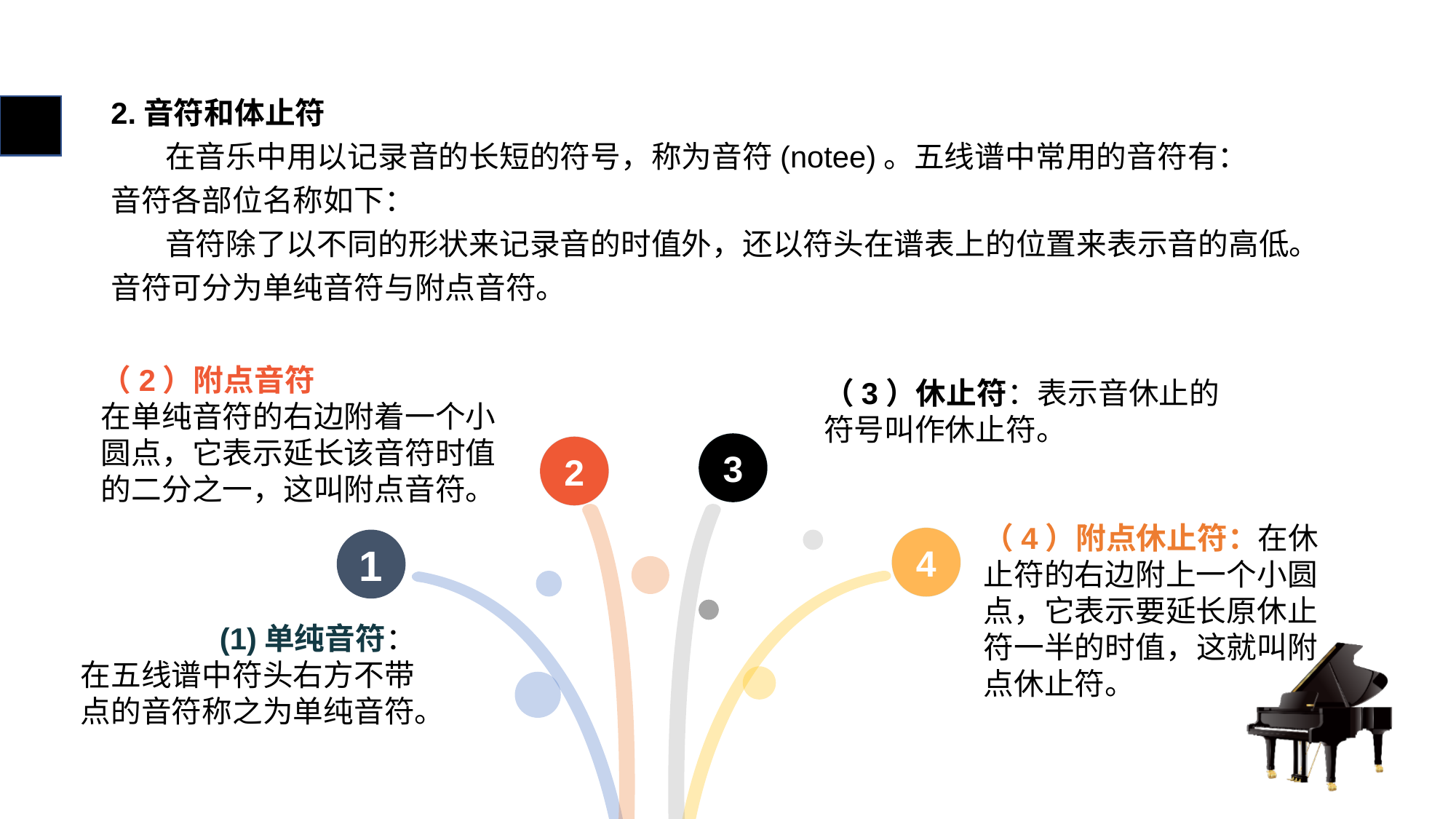

# 2.音符和体止符
       在音乐中用以记录音的长短的符号，称为音符(notee)。五线谱中常用的音符有：
音符各部位名称如下：
       音符除了以不同的形状来记录音的时值外，还以符头在谱表上的位置来表示音的高低。
音符可分为单纯音符与附点音符。
（2）附点音符
在单纯音符的右边附着一个小圆点，它表示延长该音符时值的二分之一，这叫附点音符。
（3）休止符：表示音休止的符号叫作休止符。
3
2

4
1

（4）附点休止符：在休止符的右边附上一个小圆点，它表示要延长原休止符一半的时值，这就叫附点休止符。
(1)单纯音符：
在五线谱中符头右方不带点的音符称之为单纯音符。